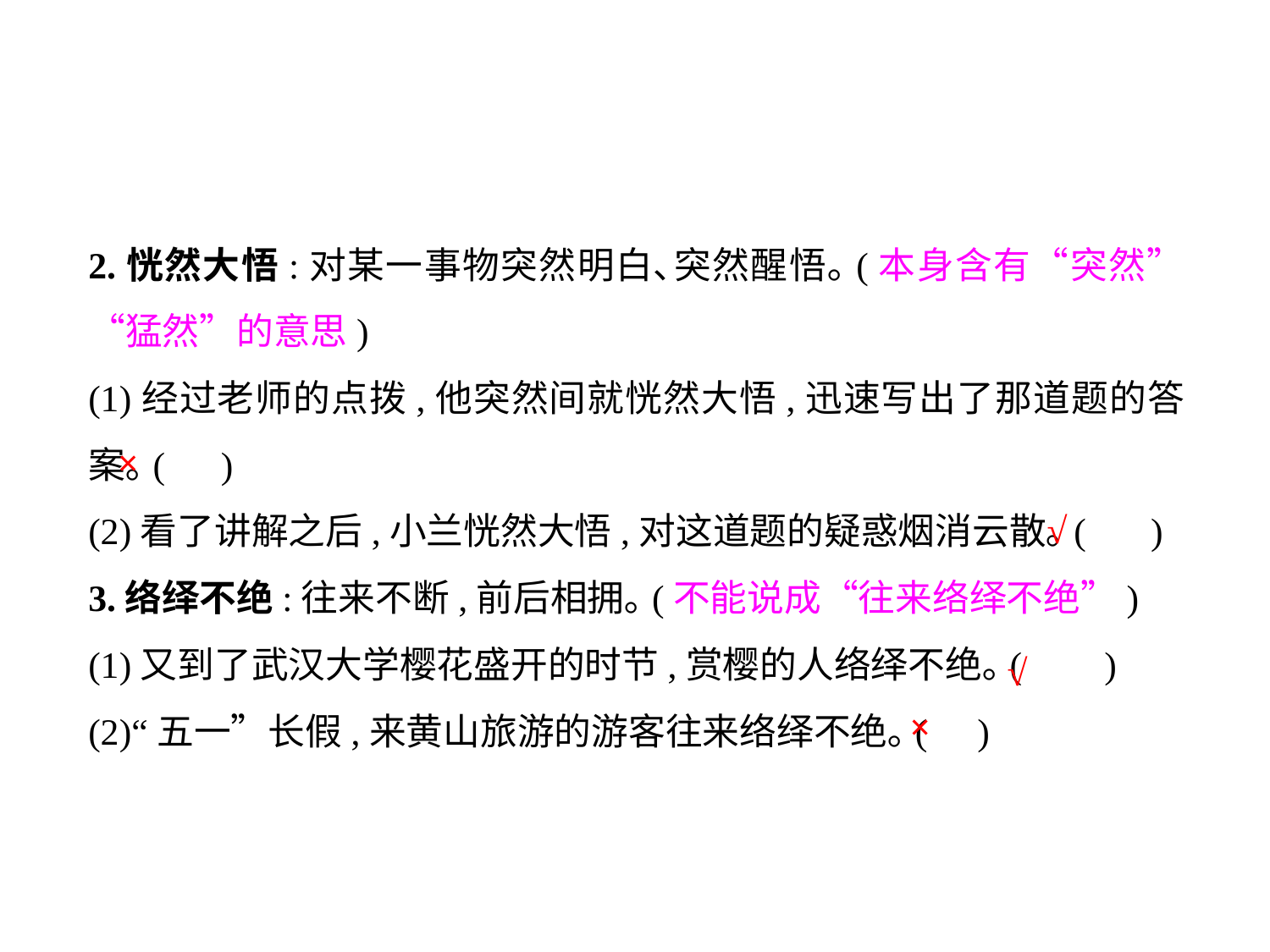

2.恍然大悟:对某一事物突然明白､突然醒悟｡(本身含有“突然”“猛然”的意思)
(1)经过老师的点拨,他突然间就恍然大悟,迅速写出了那道题的答案｡(      )
(2)看了讲解之后,小兰恍然大悟,对这道题的疑惑烟消云散｡(	     )
3.络绎不绝:往来不断,前后相拥｡(不能说成“往来络绎不绝”)
(1)又到了武汉大学樱花盛开的时节,赏樱的人络绎不绝｡(	)
(2)“五一”长假,来黄山旅游的游客往来络绎不绝｡(	)
×
√
√
×